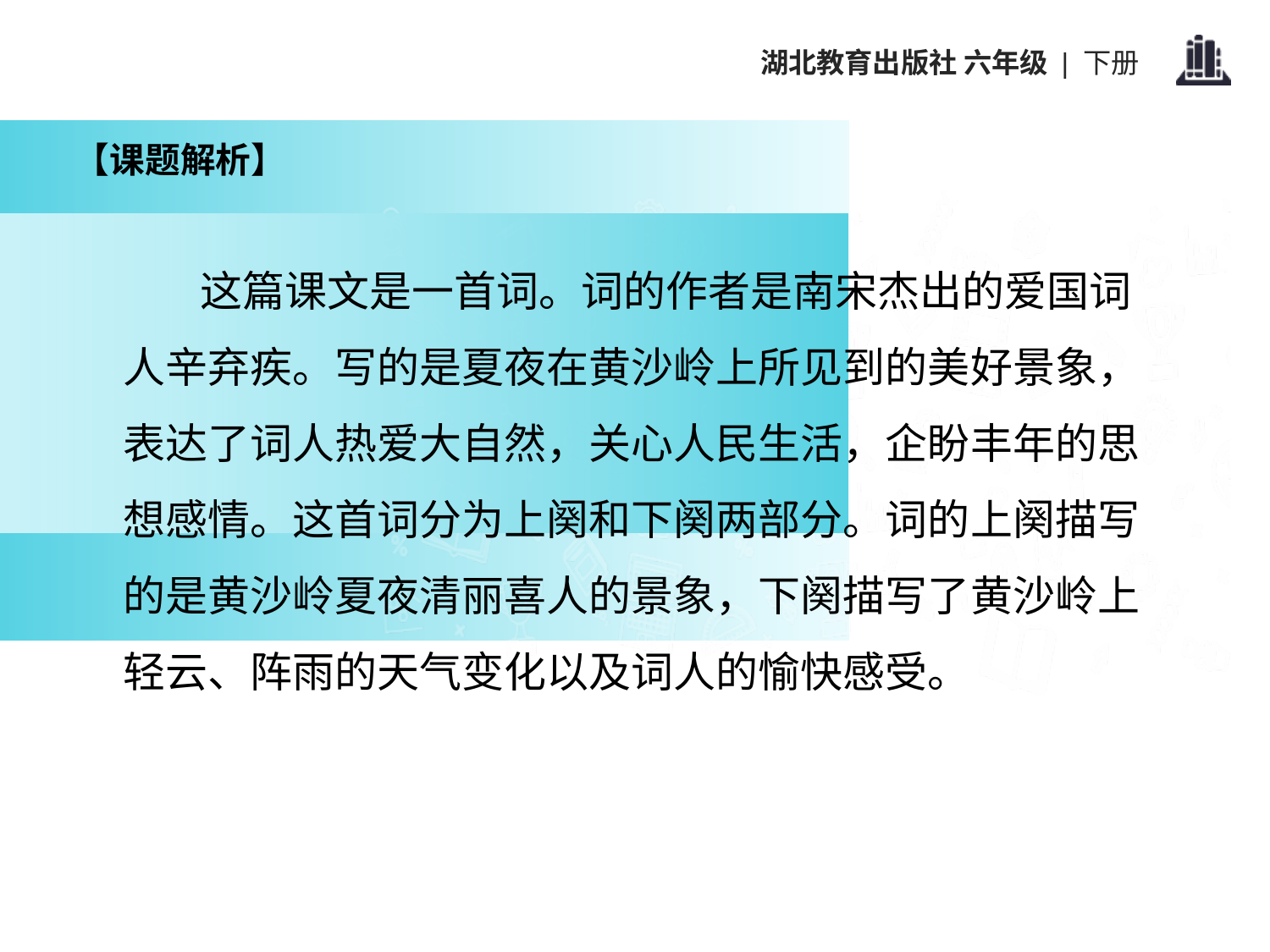

【课题解析】
       这篇课文是一首词。词的作者是南宋杰出的爱国词人辛弃疾。写的是夏夜在黄沙岭上所见到的美好景象，表达了词人热爱大自然，关心人民生活，企盼丰年的思想感情。这首词分为上阕和下阕两部分。词的上阕描写的是黄沙岭夏夜清丽喜人的景象，下阕描写了黄沙岭上轻云、阵雨的天气变化以及词人的愉快感受。